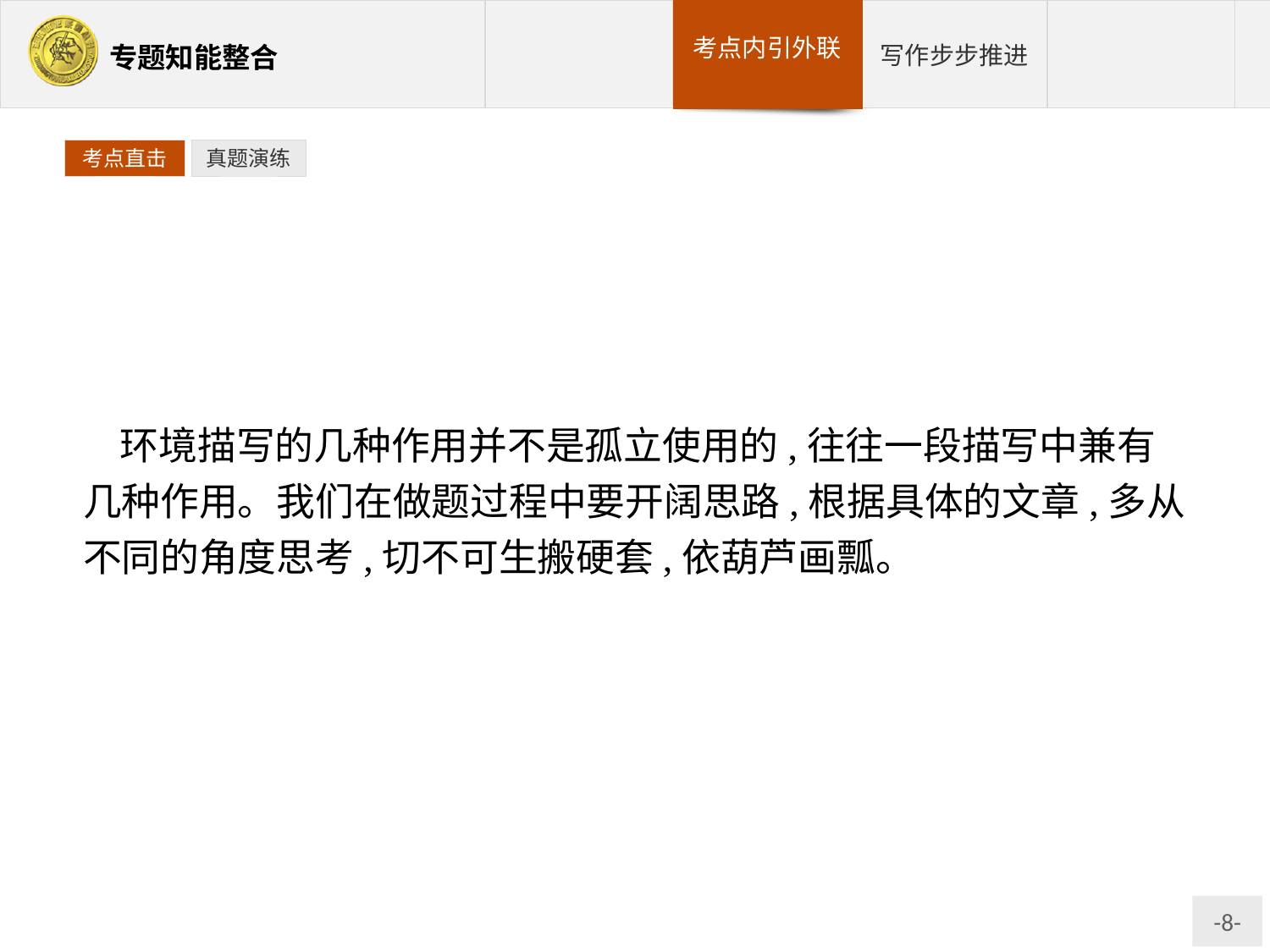

考点直击
真题演练
环境描写的几种作用并不是孤立使用的,往往一段描写中兼有几种作用。我们在做题过程中要开阔思路,根据具体的文章,多从不同的角度思考,切不可生搬硬套,依葫芦画瓢。